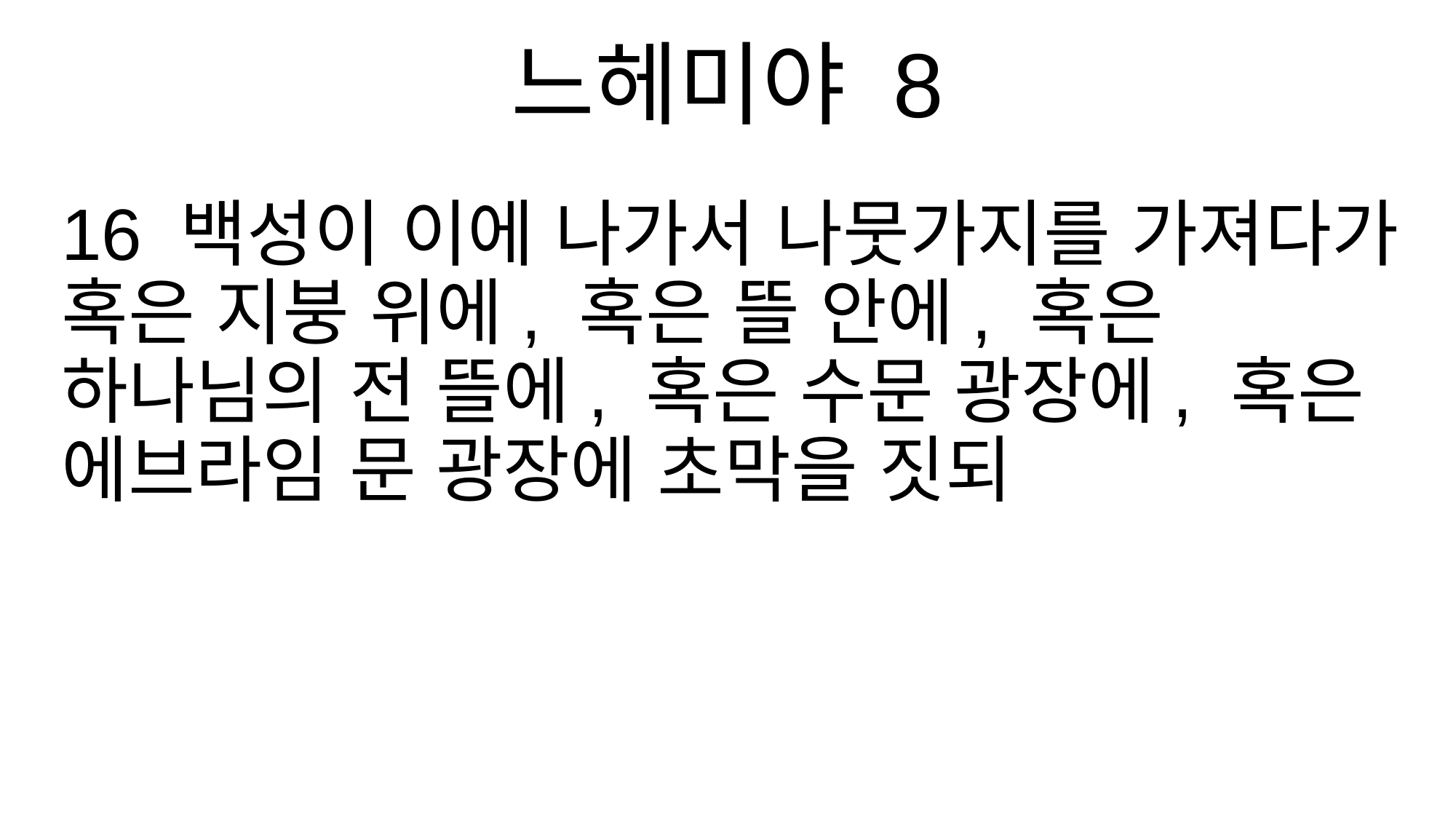

느헤미야 8
16 백성이 이에 나가서 나뭇가지를 가져다가 혹은 지붕 위에, 혹은 뜰 안에, 혹은 하나님의 전 뜰에, 혹은 수문 광장에, 혹은 에브라임 문 광장에 초막을 짓되